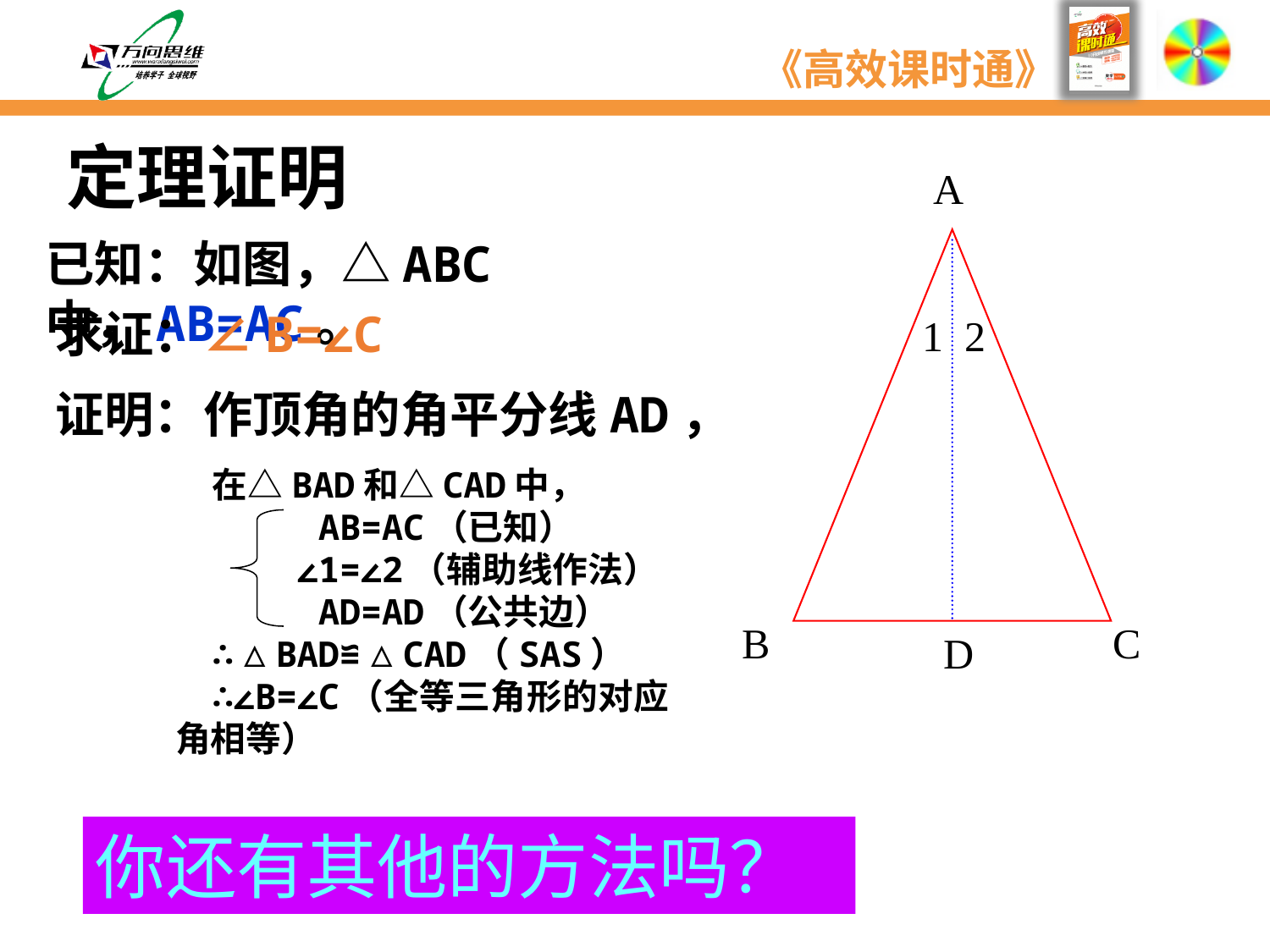

定理证明
A

B
C
已知：如图，△ABC中，AB=AC。

求证：∠B=∠C
1
2
证明：作顶角的角平分线AD，
在△BAD和△CAD中，
     AB=AC（已知）
    ∠1=∠2（辅助线作法）
     AD=AD（公共边）
∴△BAD≌△CAD（SAS）
∴∠B=∠C（全等三角形的对应角相等）

D
你还有其他的方法吗？